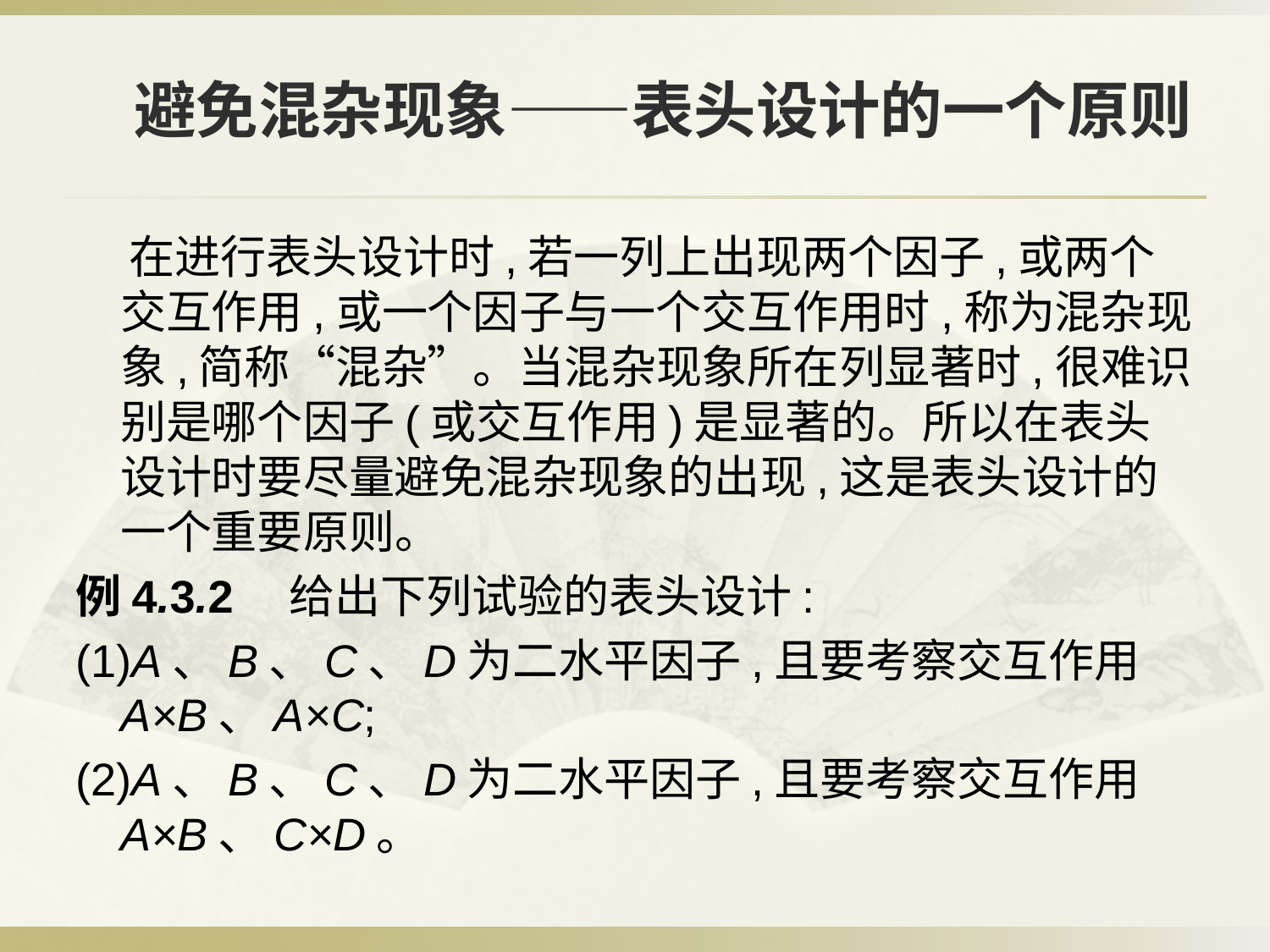

# 避免混杂现象——表头设计的一个原则
     在进行表头设计时,若一列上出现两个因子,或两个交互作用,或一个因子与一个交互作用时,称为混杂现象,简称“混杂”。当混杂现象所在列显著时,很难识别是哪个因子(或交互作用)是显著的。所以在表头设计时要尽量避免混杂现象的出现,这是表头设计的一个重要原则。
例4.3.2　给出下列试验的表头设计:
(1)A、B、C、D为二水平因子,且要考察交互作用A×B、A×C;
(2)A、B、C、D为二水平因子,且要考察交互作用A×B、C×D。